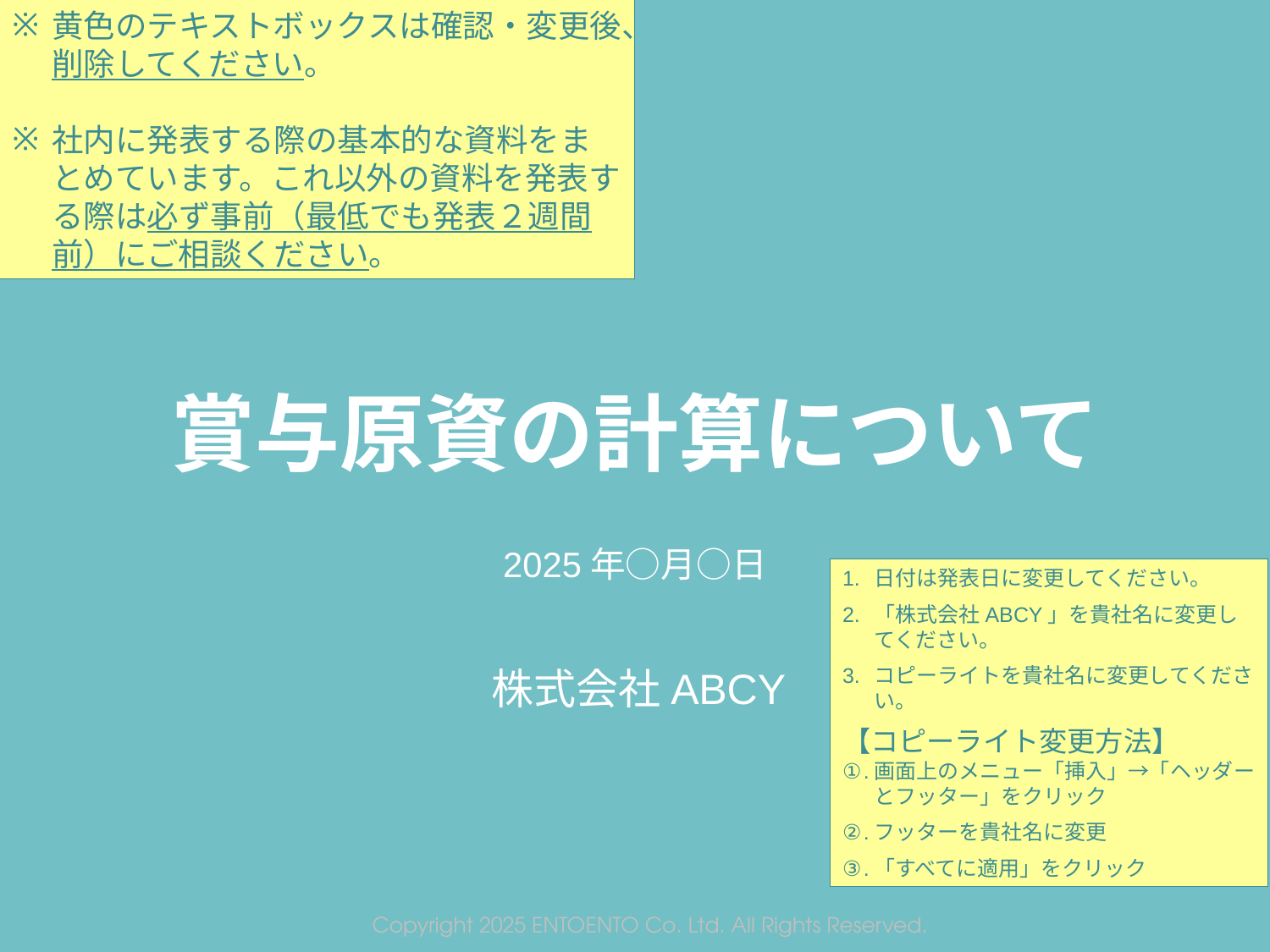

黄色のテキストボックスは確認・変更後、削除してください。

社内に発表する際の基本的な資料をまとめています。これ以外の資料を発表する際は必ず事前（最低でも発表２週間前）にご相談ください。
# 賞与原資の計算について
2025年○月○日
日付は発表日に変更してください。
「株式会社ABCY」を貴社名に変更してください。
コピーライトを貴社名に変更してください。
【コピーライト変更方法】
画面上のメニュー「挿入」→「ヘッダーとフッター」をクリック
フッターを貴社名に変更
「すべてに適用」をクリック
株式会社ABCY
Copyright 2025 ENTOENTO Co. Ltd. All Rights Reserved.